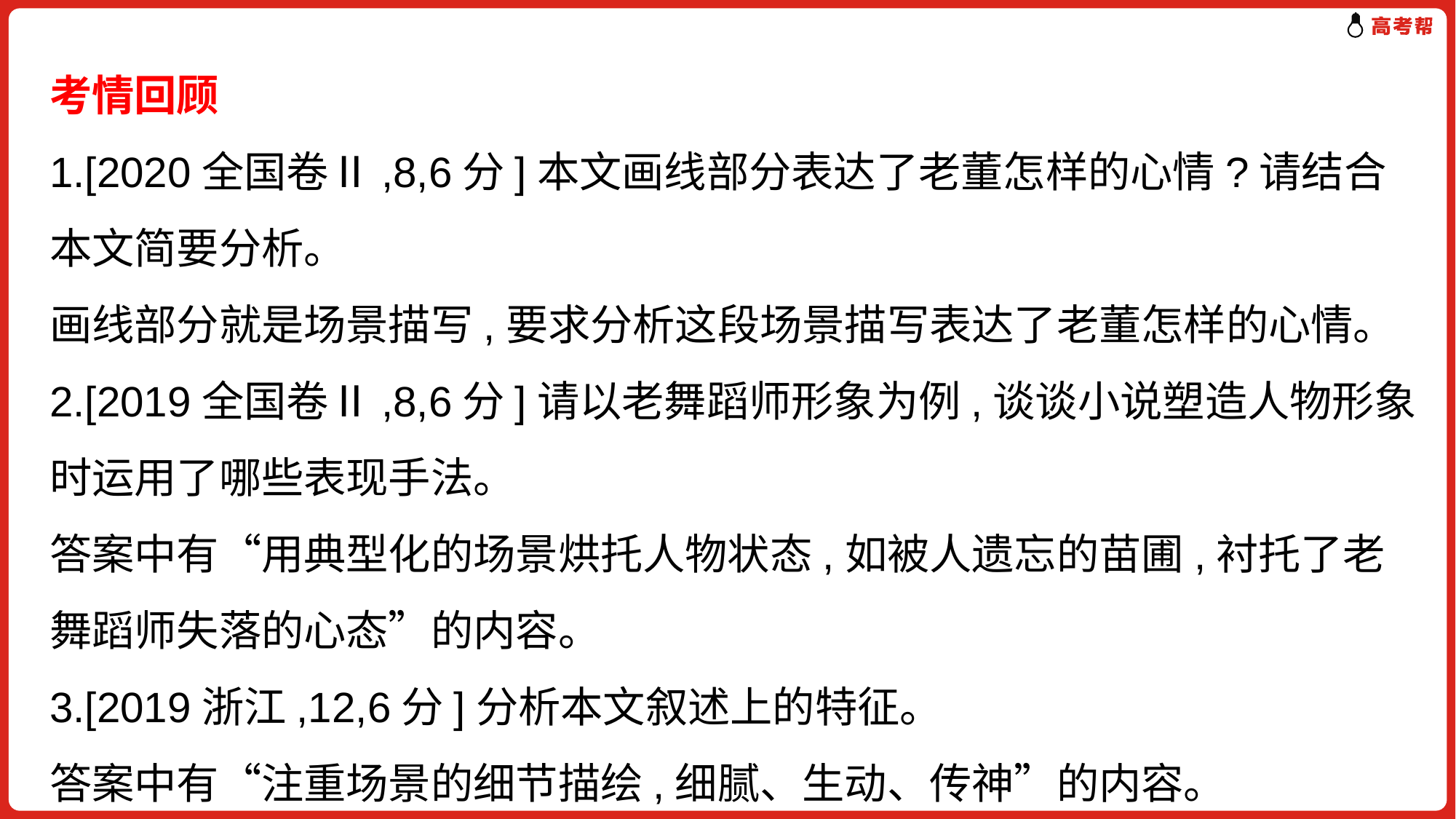

考情回顾
1.[2020全国卷Ⅱ,8,6分]本文画线部分表达了老董怎样的心情?请结合本文简要分析。
画线部分就是场景描写,要求分析这段场景描写表达了老董怎样的心情。
2.[2019全国卷Ⅱ,8,6分]请以老舞蹈师形象为例,谈谈小说塑造人物形象时运用了哪些表现手法。
答案中有“用典型化的场景烘托人物状态,如被人遗忘的苗圃,衬托了老舞蹈师失落的心态”的内容。
3.[2019浙江,12,6分]分析本文叙述上的特征。
答案中有“注重场景的细节描绘,细腻、生动、传神”的内容。